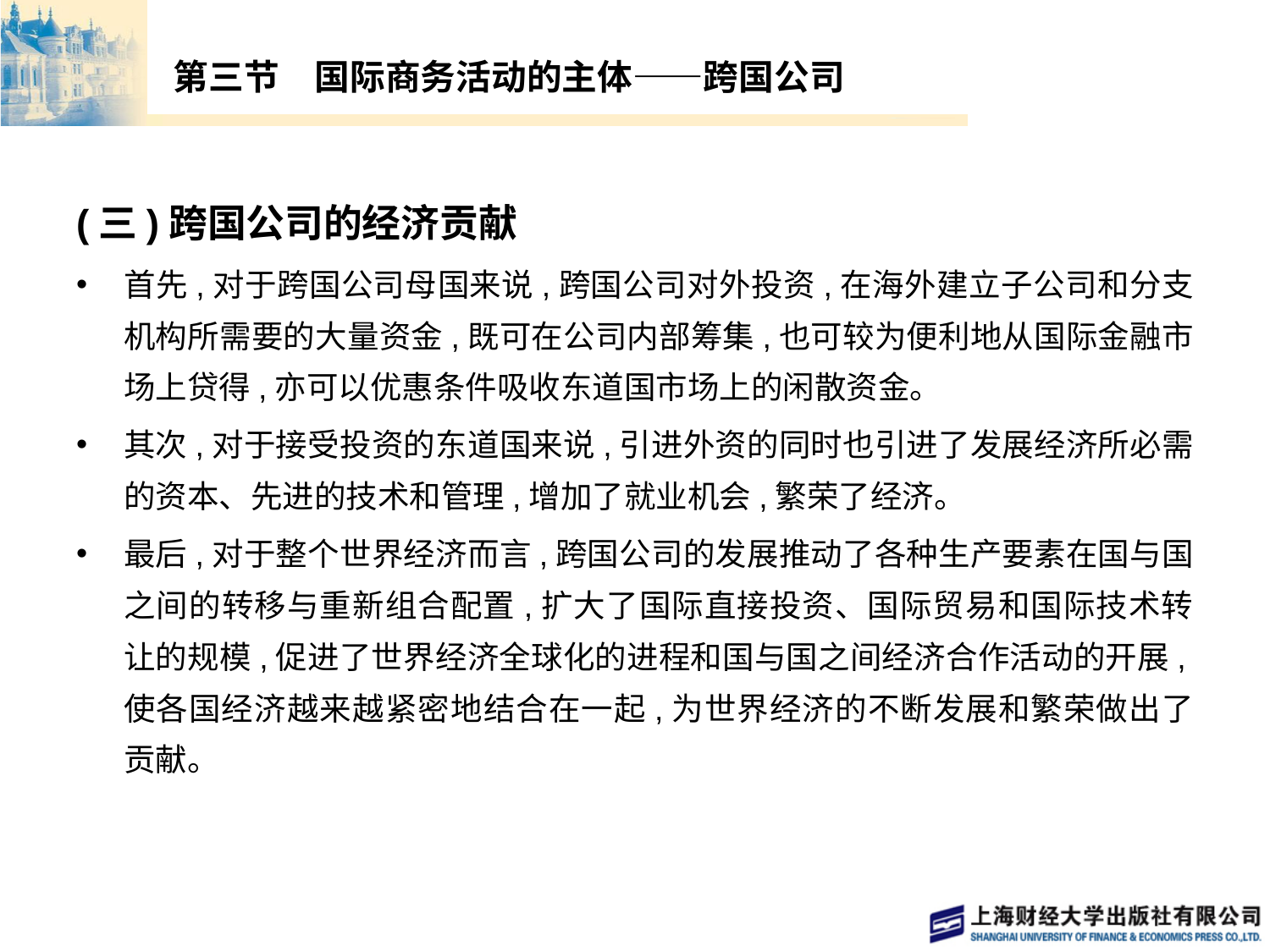

# 第三节　国际商务活动的主体——跨国公司
(三)跨国公司的经济贡献
首先,对于跨国公司母国来说,跨国公司对外投资,在海外建立子公司和分支机构所需要的大量资金,既可在公司内部筹集,也可较为便利地从国际金融市场上贷得,亦可以优惠条件吸收东道国市场上的闲散资金。
其次,对于接受投资的东道国来说,引进外资的同时也引进了发展经济所必需的资本、先进的技术和管理,增加了就业机会,繁荣了经济。
最后,对于整个世界经济而言,跨国公司的发展推动了各种生产要素在国与国之间的转移与重新组合配置,扩大了国际直接投资、国际贸易和国际技术转让的规模,促进了世界经济全球化的进程和国与国之间经济合作活动的开展,使各国经济越来越紧密地结合在一起,为世界经济的不断发展和繁荣做出了贡献。